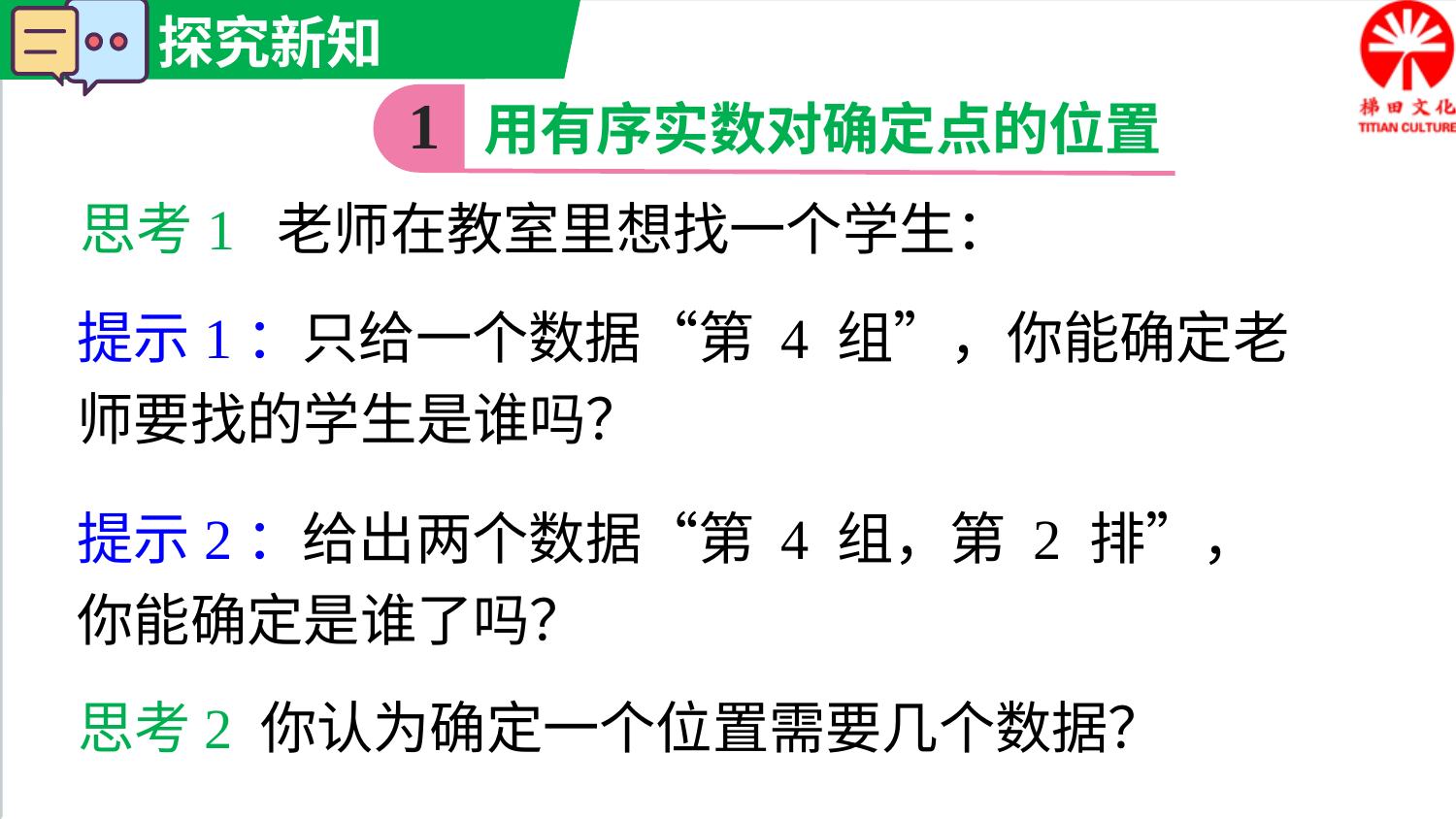

1

用有序实数对确定点的位置
思考1  老师在教室里想找一个学生：
提示1：只给一个数据“第 4 组”，你能确定老师要找的学生是谁吗？
提示2：给出两个数据“第 4 组，第 2 排”，你能确定是谁了吗？
思考2 你认为确定一个位置需要几个数据？